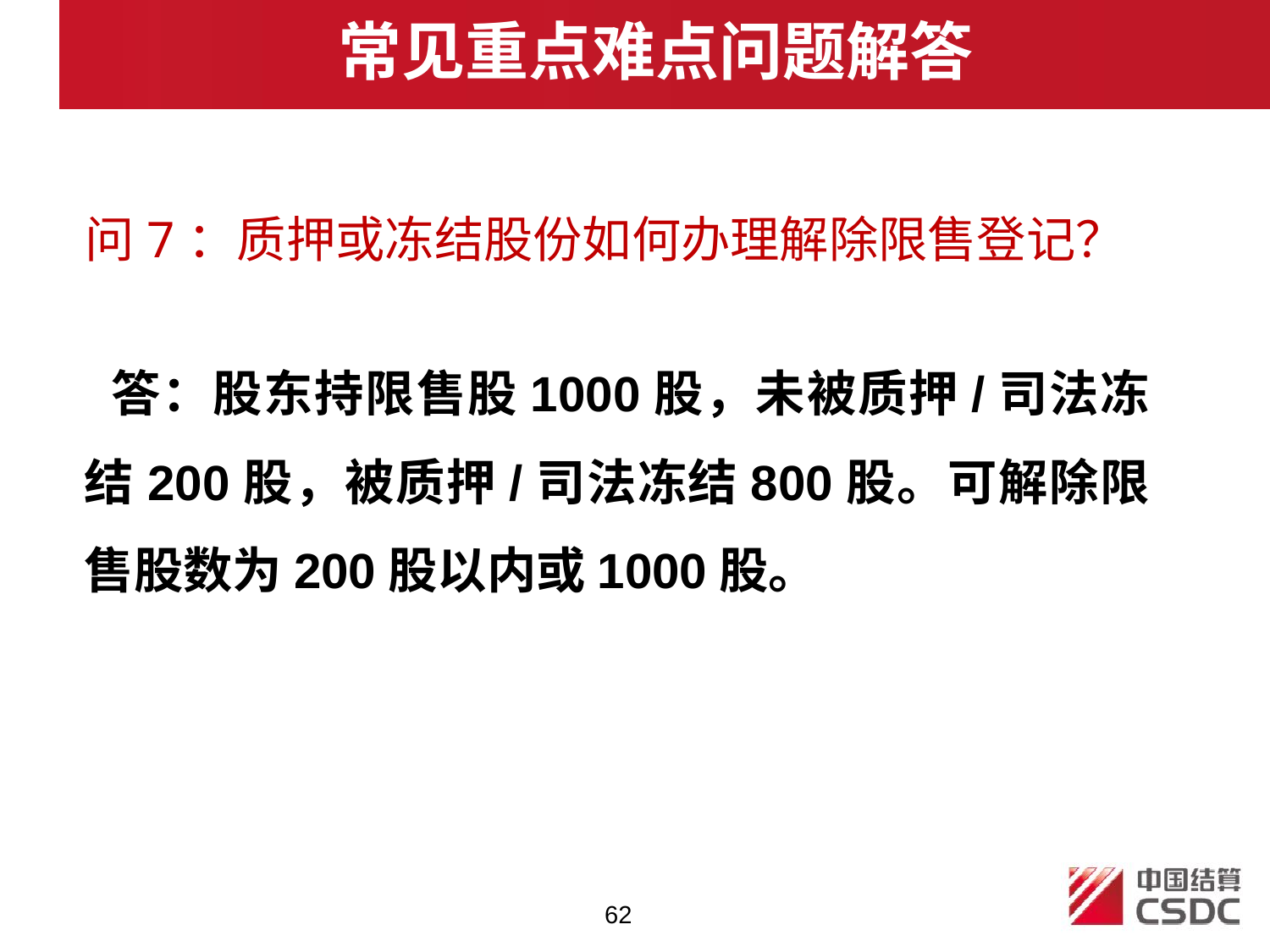

常见重点难点问题解答
问7：质押或冻结股份如何办理解除限售登记？
 答：股东持限售股1000股，未被质押/司法冻结200股，被质押/司法冻结800股。可解除限售股数为200股以内或1000股。
62